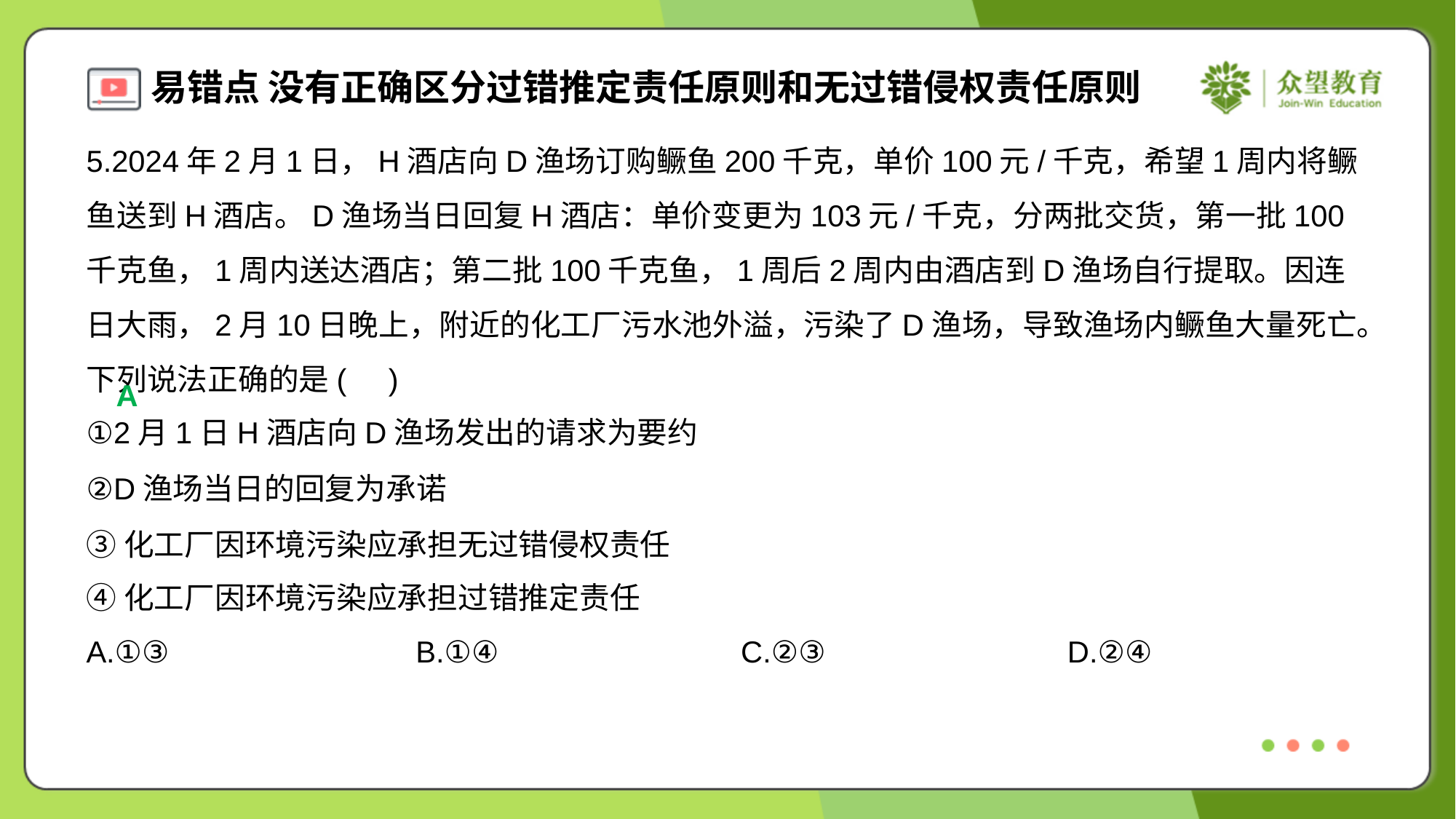

5.2024年2月1日，H酒店向D渔场订购鳜鱼200千克，单价100元/千克，希望1周内将鳜鱼送到H酒店。D渔场当日回复H酒店：单价变更为103元/千克，分两批交货，第一批100千克鱼，1周内送达酒店；第二批100千克鱼，1周后2周内由酒店到D渔场自行提取。因连日大雨，2月10日晚上，附近的化工厂污水池外溢，污染了D渔场，导致渔场内鳜鱼大量死亡。下列说法正确的是(     )
A
①2月1日H酒店向D渔场发出的请求为要约
②D渔场当日的回复为承诺
③化工厂因环境污染应承担无过错侵权责任
④化工厂因环境污染应承担过错推定责任
A.①③	B.①④	C.②③	D.②④